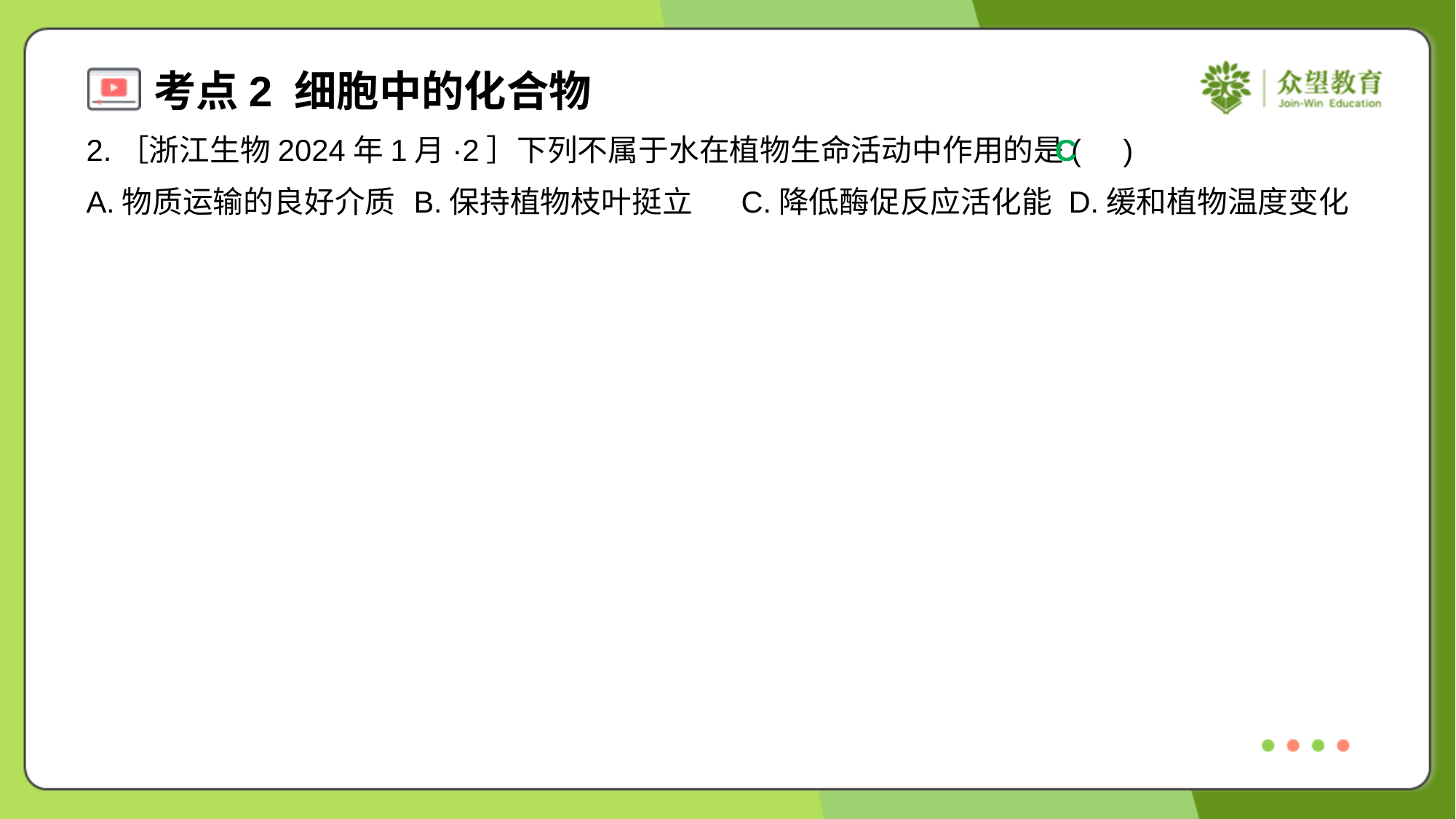

2.［浙江生物2024年1月·2］下列不属于水在植物生命活动中作用的是(     )
C
A.物质运输的良好介质	B.保持植物枝叶挺立	C.降低酶促反应活化能	D.缓和植物温度变化